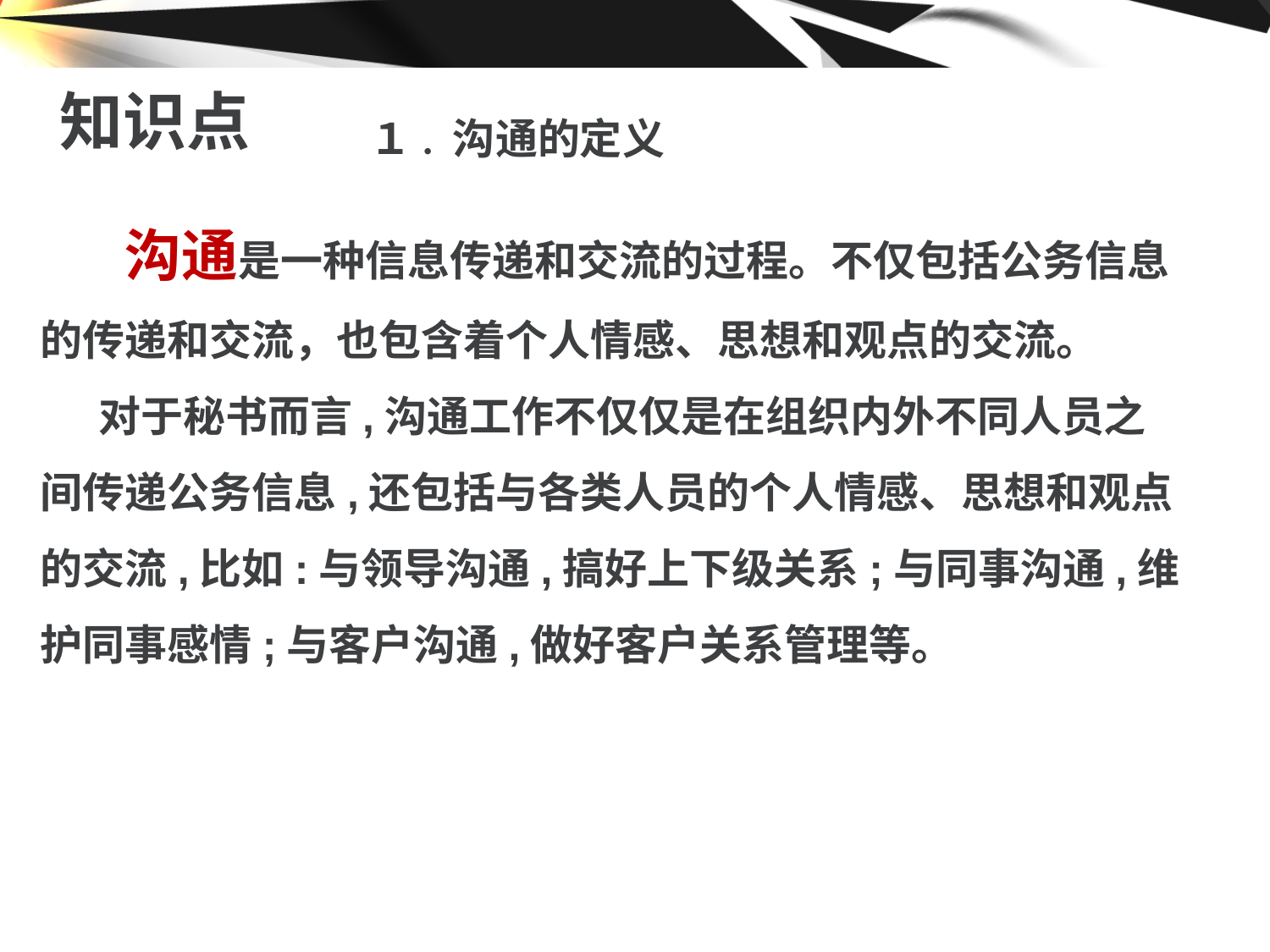

知识点
１. 沟通的定义
　　沟通是一种信息传递和交流的过程。不仅包括公务信息的传递和交流，也包含着个人情感、思想和观点的交流。
     对于秘书而言,沟通工作不仅仅是在组织内外不同人员之间传递公务信息,还包括与各类人员的个人情感、思想和观点的交流,比如:与领导沟通,搞好上下级关系;与同事沟通,维护同事感情;与客户沟通,做好客户关系管理等。